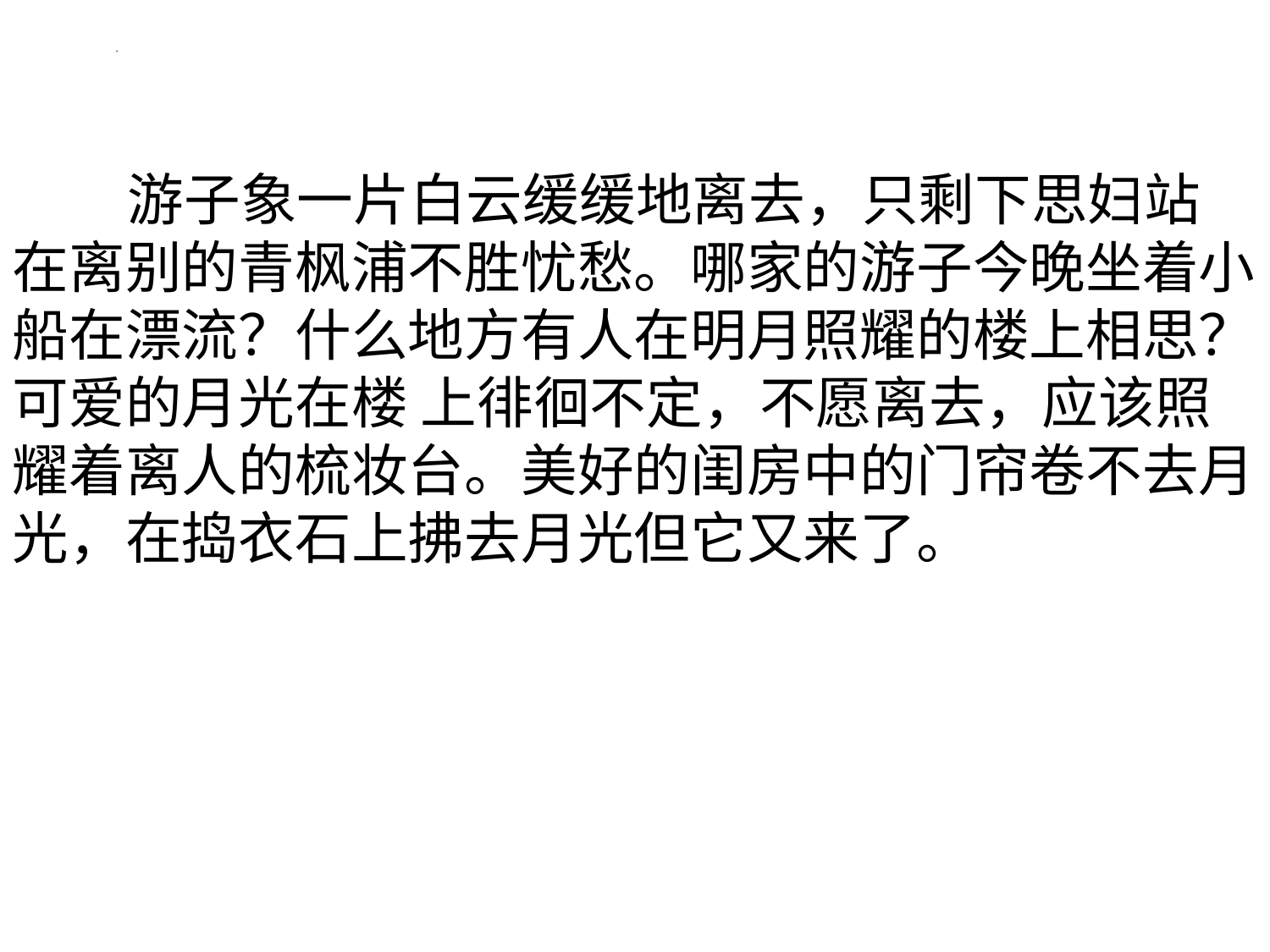

游子象一片白云缓缓地离去，只剩下思妇站在离别的青枫浦不胜忧愁。哪家的游子今晚坐着小船在漂流？什么地方有人在明月照耀的楼上相思？可爱的月光在楼 上徘徊不定，不愿离去，应该照耀着离人的梳妆台。美好的闺房中的门帘卷不去月光，在捣衣石上拂去月光但它又来了。